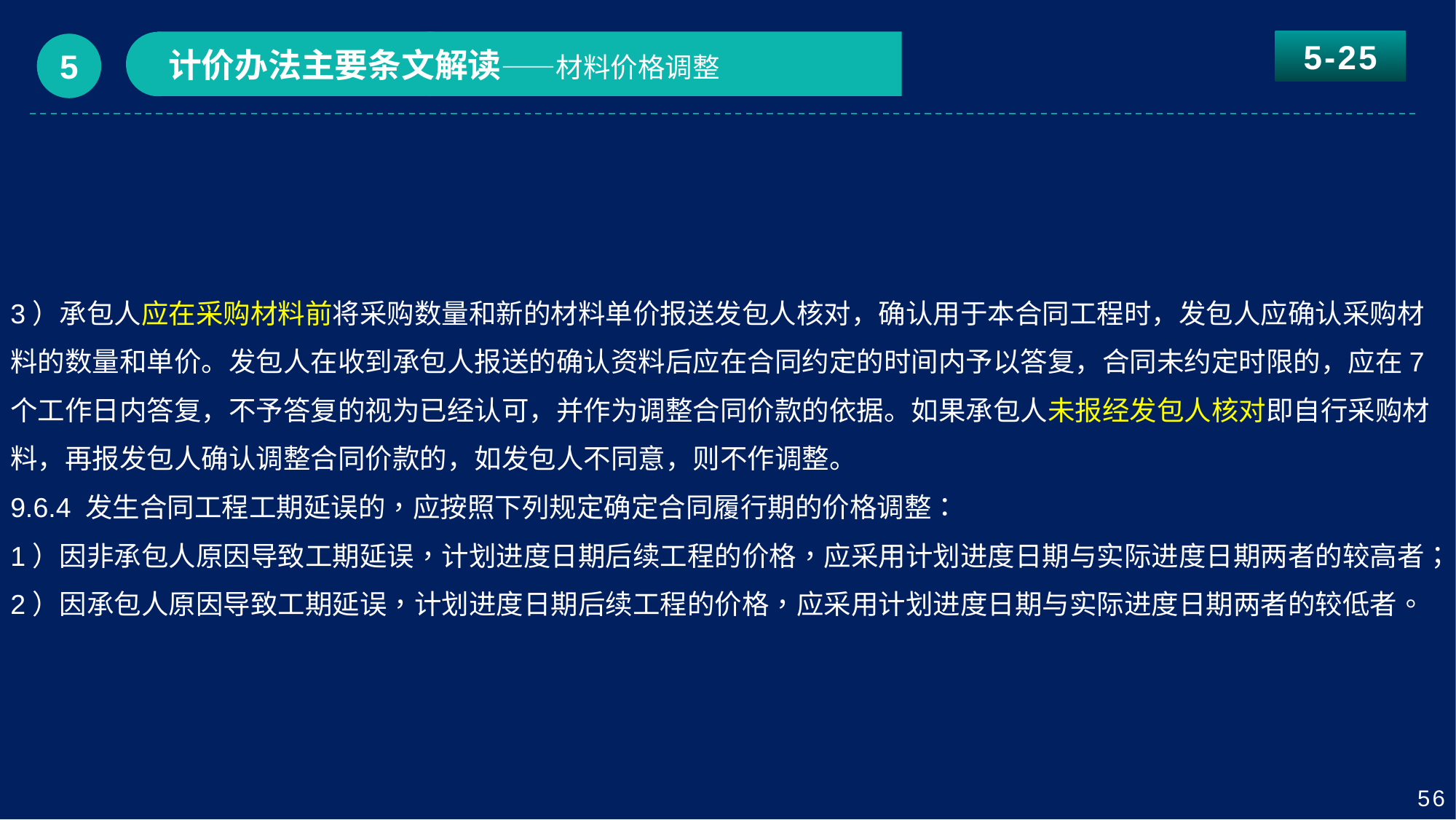

5-25
计价办法主要条文解读——材料价格调整

5
3）承包人应在采购材料前将采购数量和新的材料单价报送发包人核对，确认用于本合同工程时，发包人应确认采购材料的数量和单价。发包人在收到承包人报送的确认资料后应在合同约定的时间内予以答复，合同未约定时限的，应在7个工作日内答复，不予答复的视为已经认可，并作为调整合同价款的依据。如果承包人未报经发包人核对即自行采购材料，再报发包人确认调整合同价款的，如发包人不同意，则不作调整。
9.6.4 发生合同工程工期延误的，应按照下列规定确定合同履行期的价格调整：
1）因非承包人原因导致工期延误，计划进度日期后续工程的价格，应采用计划进度日期与实际进度日期两者的较高者；
2）因承包人原因导致工期延误，计划进度日期后续工程的价格，应采用计划进度日期与实际进度日期两者的较低者。
56